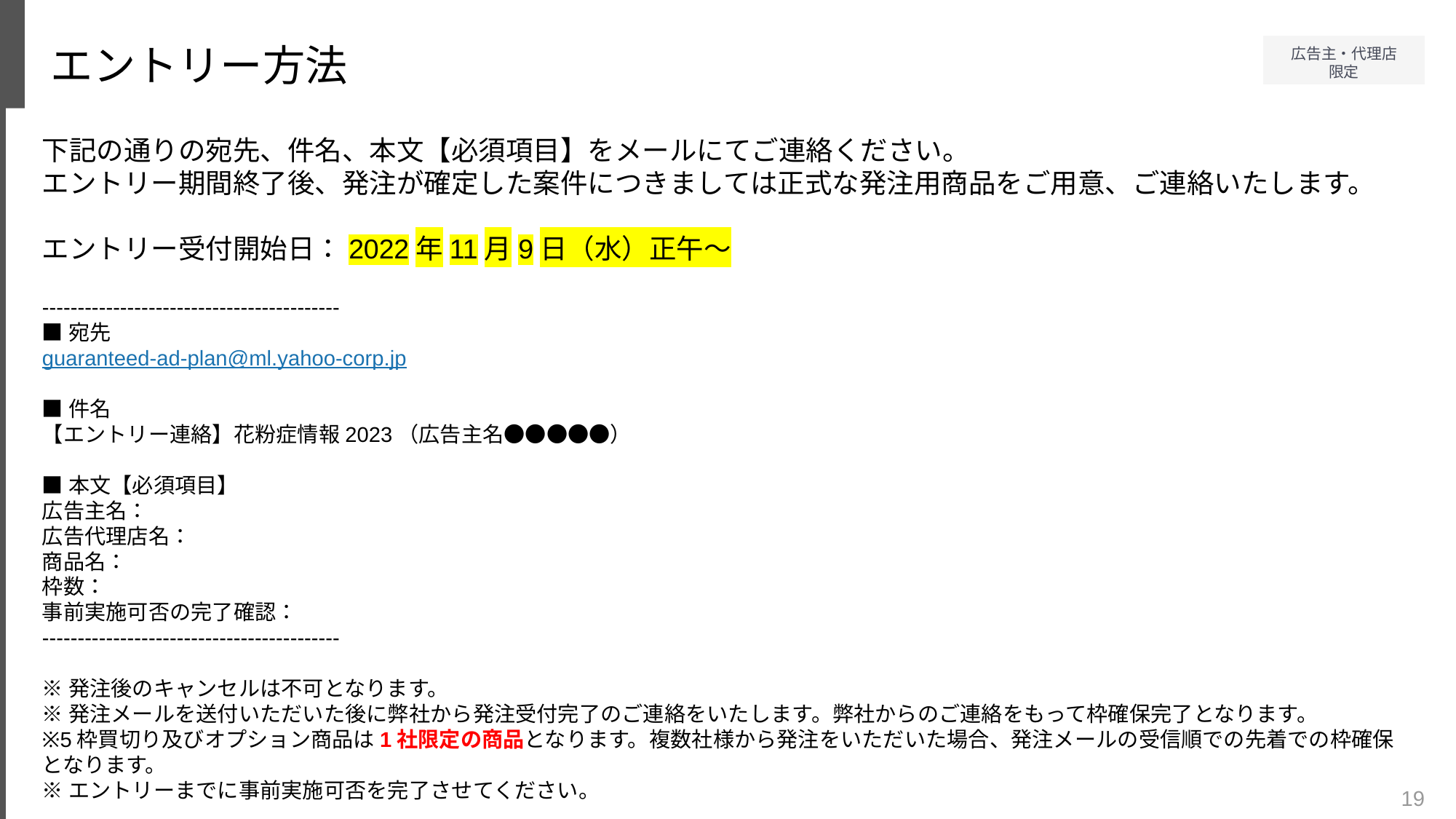

エントリー方法
下記の通りの宛先、件名、本文【必須項目】をメールにてご連絡ください。
エントリー期間終了後、発注が確定した案件につきましては正式な発注用商品をご用意、ご連絡いたします。

エントリー受付開始日：2022年11月9日（水）正午～

------------------------------------------
■宛先
guaranteed-ad-plan@ml.yahoo-corp.jp

■件名
【エントリー連絡】花粉症情報2023（広告主名●●●●●）

■本文【必須項目】
広告主名：
広告代理店名：
商品名：
枠数：
事前実施可否の完了確認：
------------------------------------------

※発注後のキャンセルは不可となります。
※発注メールを送付いただいた後に弊社から発注受付完了のご連絡をいたします。弊社からのご連絡をもって枠確保完了となります。
※5枠買切り及びオプション商品は1社限定の商品となります。複数社様から発注をいただいた場合、発注メールの受信順での先着での枠確保となります。
※エントリーまでに事前実施可否を完了させてください。
19